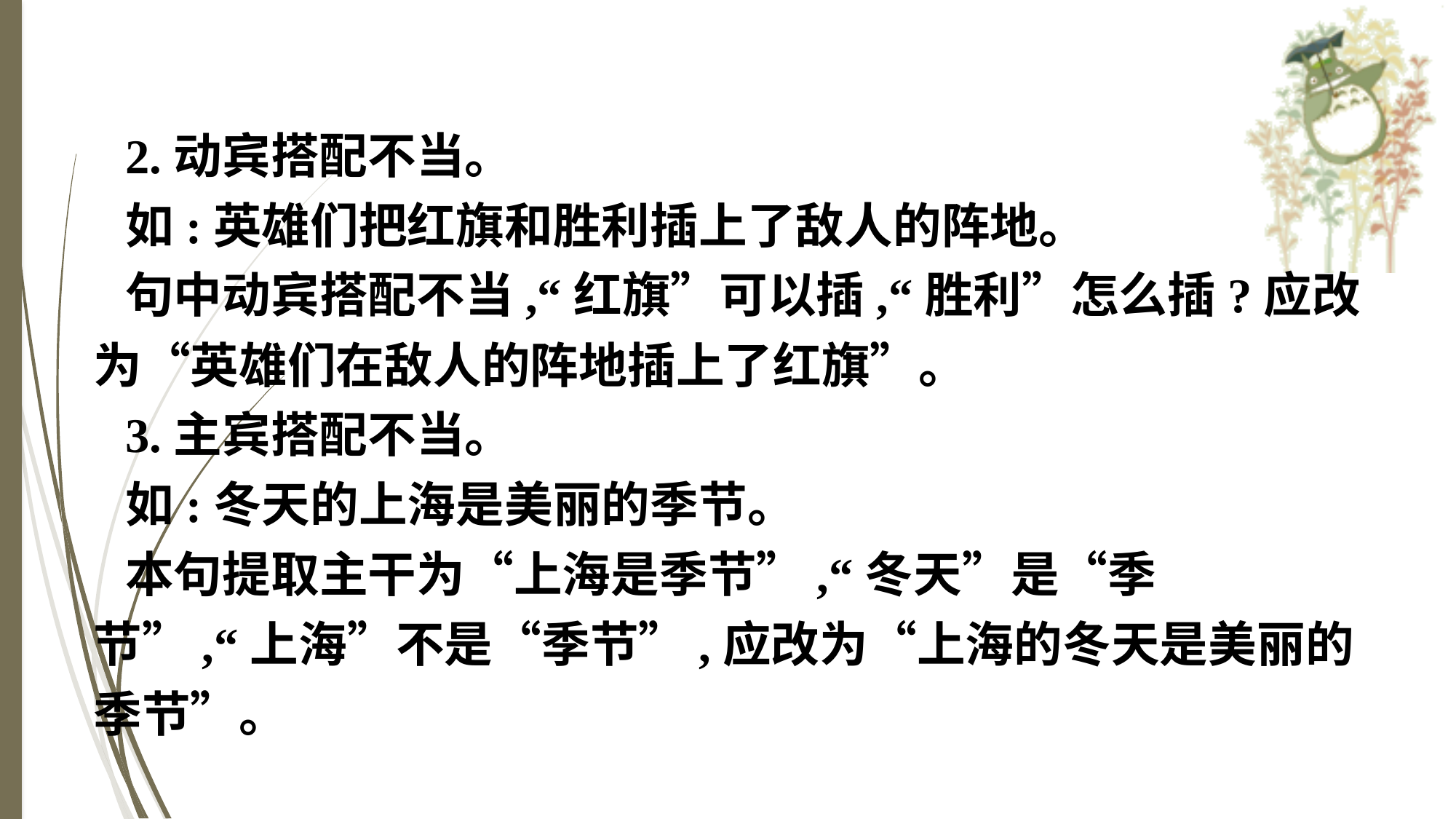

2.动宾搭配不当。
如:英雄们把红旗和胜利插上了敌人的阵地。
句中动宾搭配不当,“红旗”可以插,“胜利”怎么插?应改为“英雄们在敌人的阵地插上了红旗”。
3.主宾搭配不当。
如:冬天的上海是美丽的季节。
本句提取主干为“上海是季节”,“冬天”是“季节”,“上海”不是“季节”,应改为“上海的冬天是美丽的季节”。